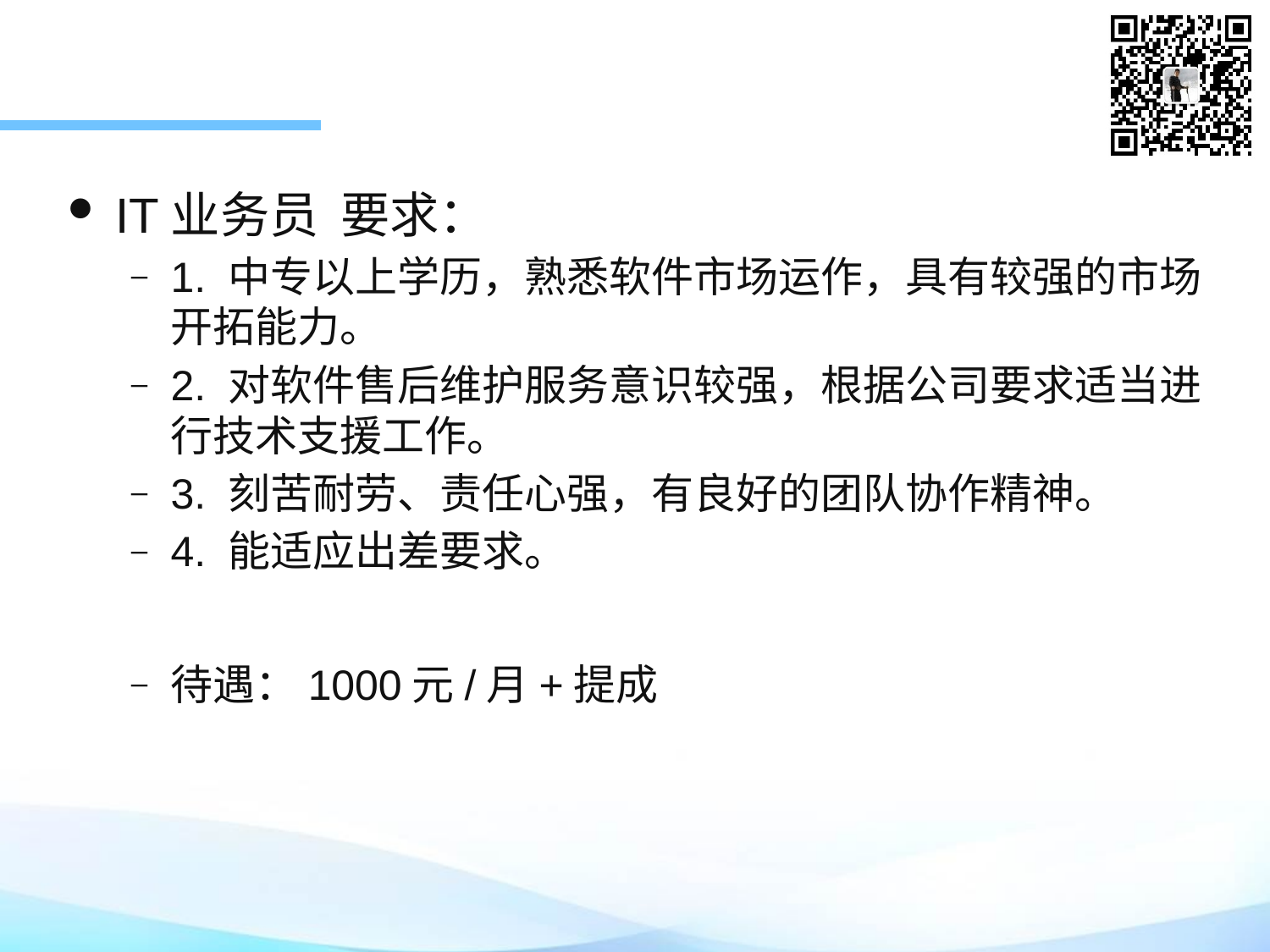

IT业务员  要求：
1. 中专以上学历，熟悉软件市场运作，具有较强的市场开拓能力。
2. 对软件售后维护服务意识较强，根据公司要求适当进行技术支援工作。
3. 刻苦耐劳、责任心强，有良好的团队协作精神。
4. 能适应出差要求。

待遇：1000元/月+提成